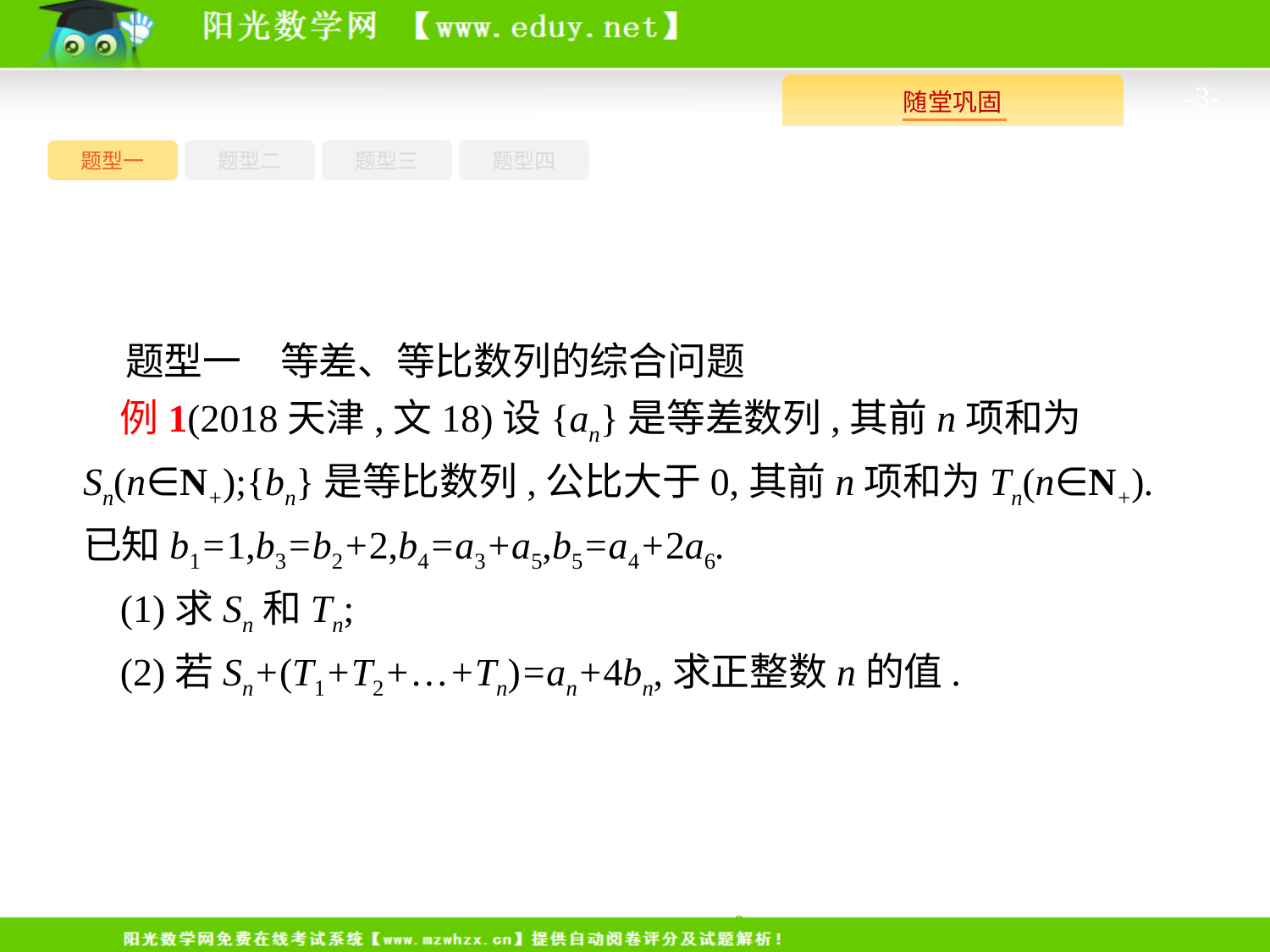

-3-
题型四
题型一
题型三
题型二
题型一　等差、等比数列的综合问题
例1(2018天津,文18)设{an}是等差数列,其前n项和为Sn(n∈N+);{bn}是等比数列,公比大于0,其前n项和为Tn(n∈N+).已知b1=1,b3=b2+2,b4=a3+a5,b5=a4+2a6.
(1)求Sn和Tn;
(2)若Sn+(T1+T2+…+Tn)=an+4bn,求正整数n的值.